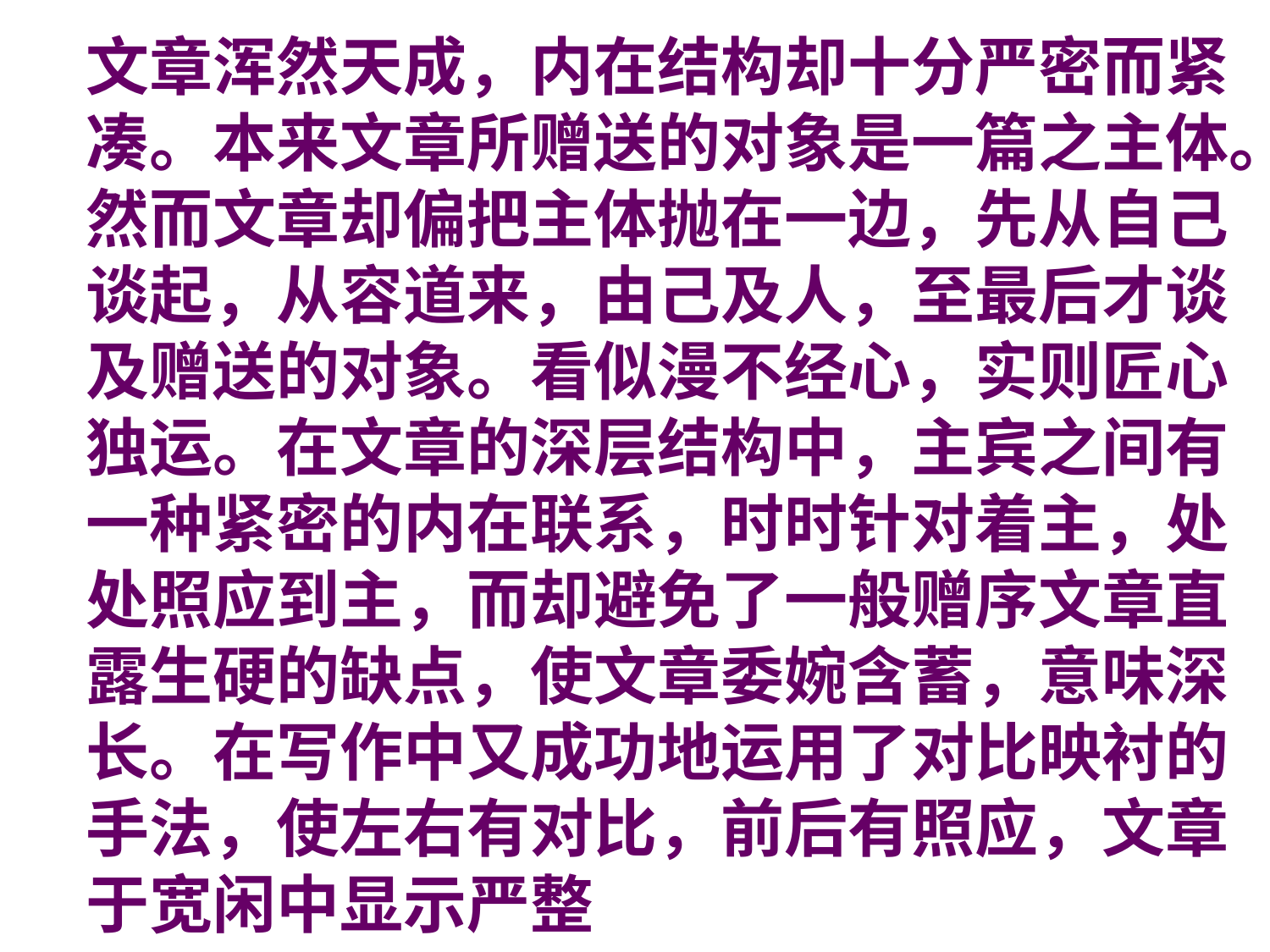

文章浑然天成，内在结构却十分严密而紧凑。本来文章所赠送的对象是一篇之主体。然而文章却偏把主体抛在一边，先从自己谈起，从容道来，由己及人，至最后才谈及赠送的对象。看似漫不经心，实则匠心独运。在文章的深层结构中，主宾之间有一种紧密的内在联系，时时针对着主，处处照应到主，而却避免了一般赠序文章直露生硬的缺点，使文章委婉含蓄，意味深长。在写作中又成功地运用了对比映衬的手法，使左右有对比，前后有照应，文章于宽闲中显示严整